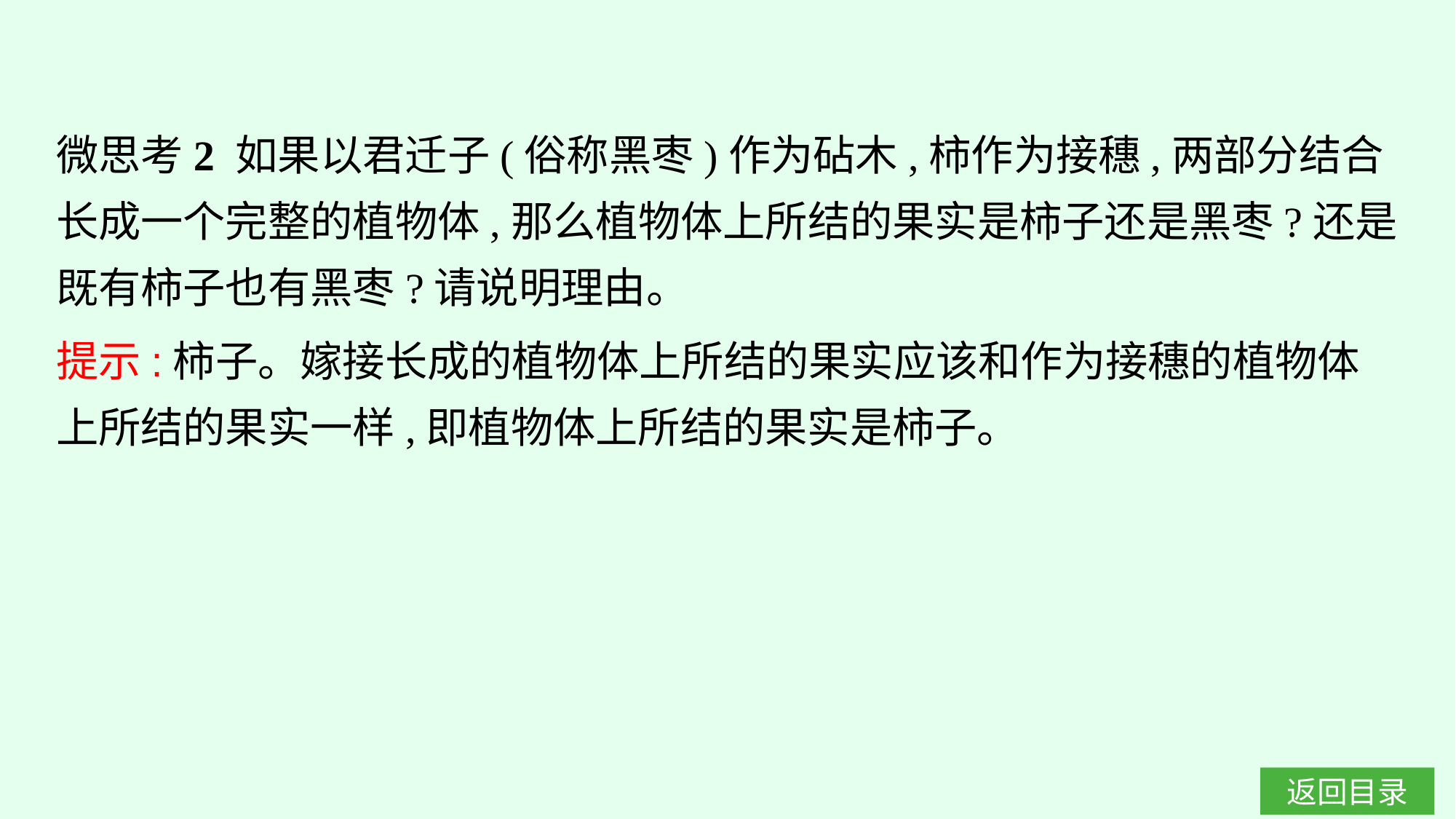

微思考2 如果以君迁子(俗称黑枣)作为砧木,柿作为接穗,两部分结合长成一个完整的植物体,那么植物体上所结的果实是柿子还是黑枣?还是既有柿子也有黑枣?请说明理由。
提示:柿子。嫁接长成的植物体上所结的果实应该和作为接穗的植物体上所结的果实一样,即植物体上所结的果实是柿子。